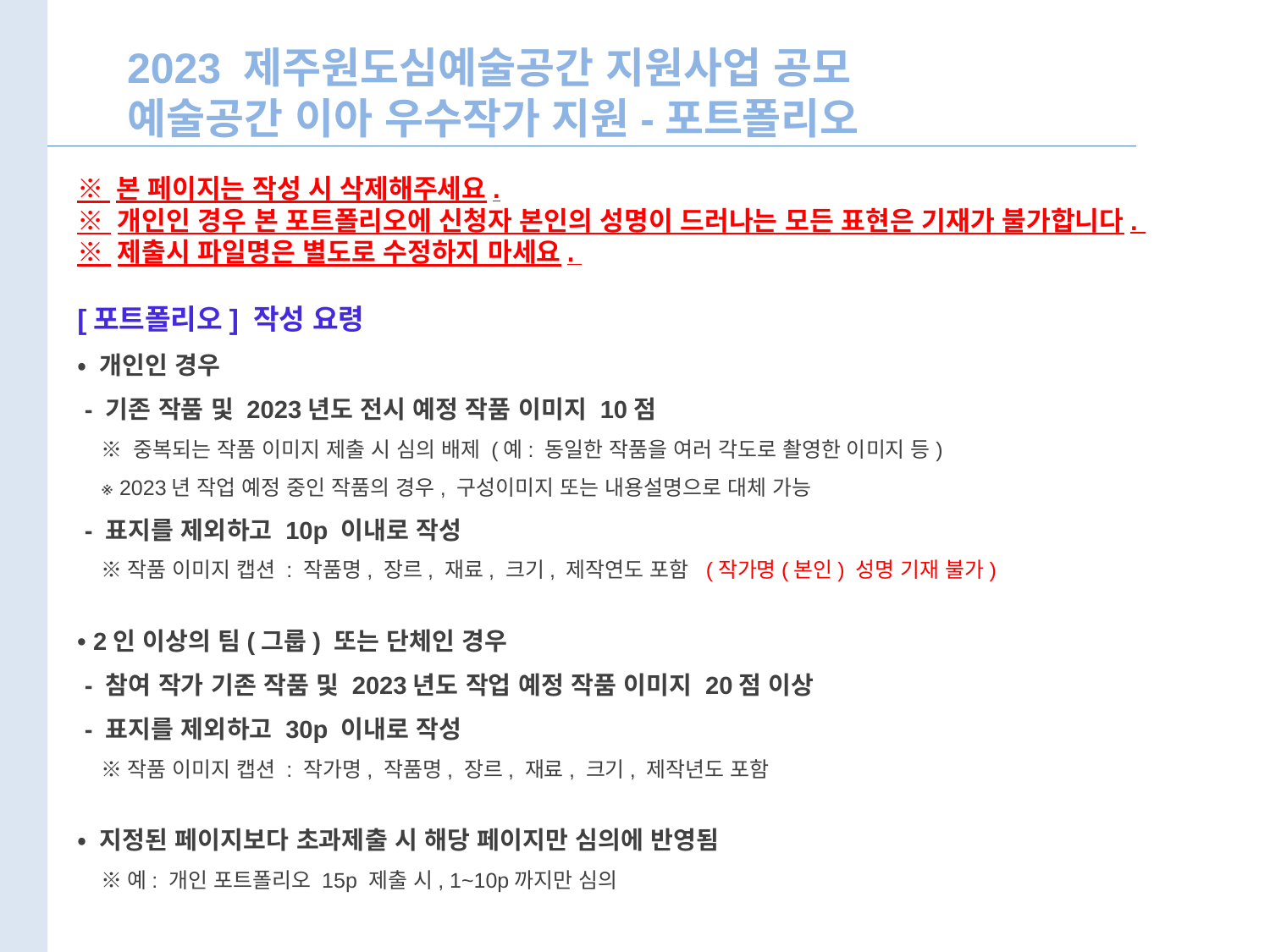

2023 제주원도심예술공간 지원사업 공모
예술공간 이아 우수작가 지원-포트폴리오
※ 본 페이지는 작성 시 삭제해주세요.
※ 개인인 경우 본 포트폴리오에 신청자 본인의 성명이 드러나는 모든 표현은 기재가 불가합니다.
※ 제출시 파일명은 별도로 수정하지 마세요.

[포트폴리오] 작성 요령
• 개인인 경우
 - 기존 작품 및 2023년도 전시 예정 작품 이미지 10점
    ※ 중복되는 작품 이미지 제출 시 심의 배제 (예: 동일한 작품을 여러 각도로 촬영한 이미지 등)
    ※ 2023년 작업 예정 중인 작품의 경우, 구성이미지 또는 내용설명으로 대체 가능
 - 표지를 제외하고 10p 이내로 작성
    ※작품 이미지 캡션 : 작품명, 장르, 재료, 크기, 제작연도 포함  (작가명(본인) 성명 기재 불가)

• 2인 이상의 팀(그룹) 또는 단체인 경우
 - 참여 작가 기존 작품 및 2023년도 작업 예정 작품 이미지 20점 이상
 - 표지를 제외하고 30p 이내로 작성
    ※작품 이미지 캡션 : 작가명, 작품명, 장르, 재료, 크기, 제작년도 포함

• 지정된 페이지보다 초과제출 시 해당 페이지만 심의에 반영됨
    ※예: 개인 포트폴리오 15p 제출 시, 1~10p까지만 심의